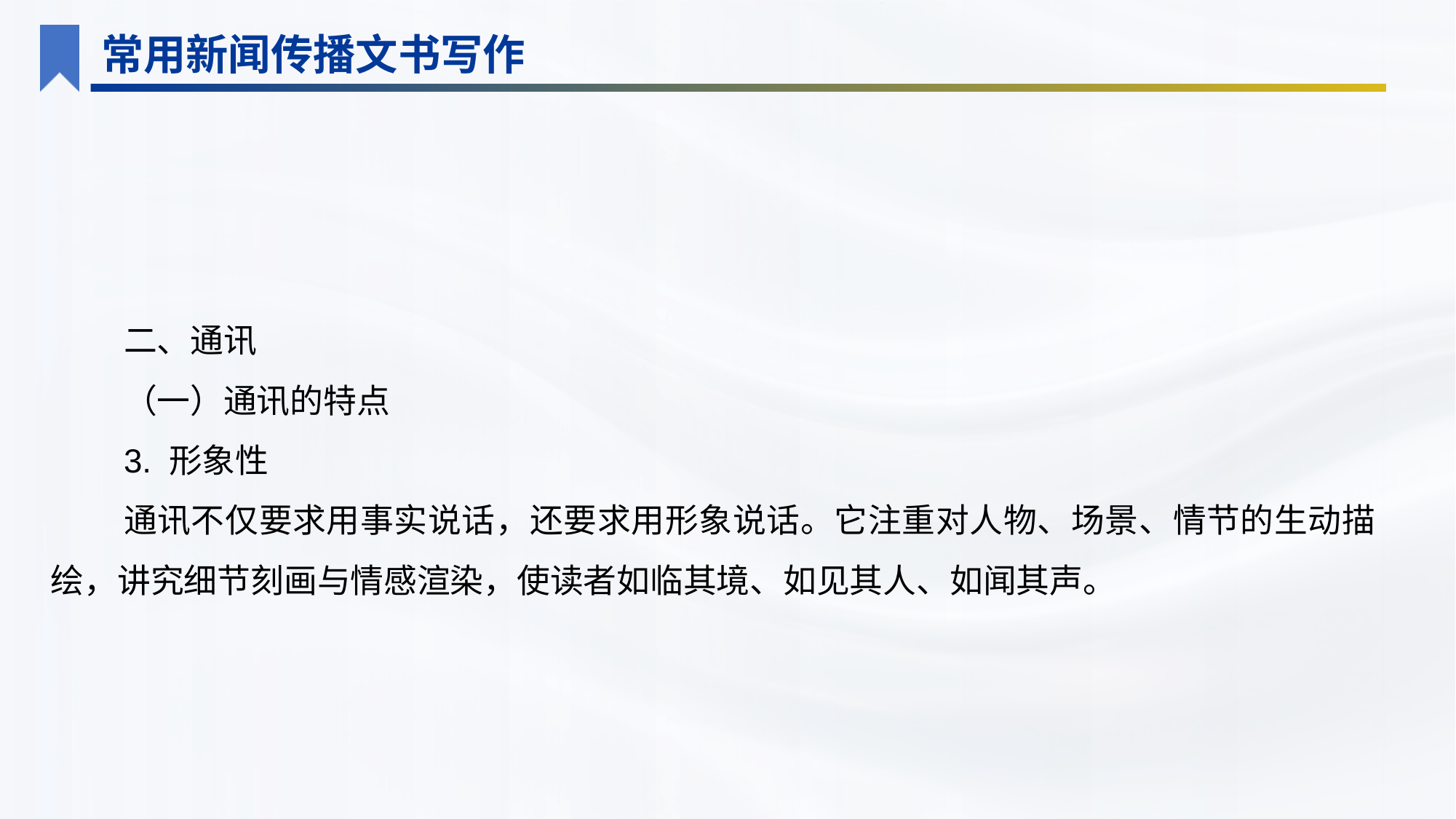

常用新闻传播文书写作
二、通讯
（一）通讯的特点
3. 形象性
通讯不仅要求用事实说话，还要求用形象说话。它注重对人物、场景、情节的生动描绘，讲究细节刻画与情感渲染，使读者如临其境、如见其人、如闻其声。